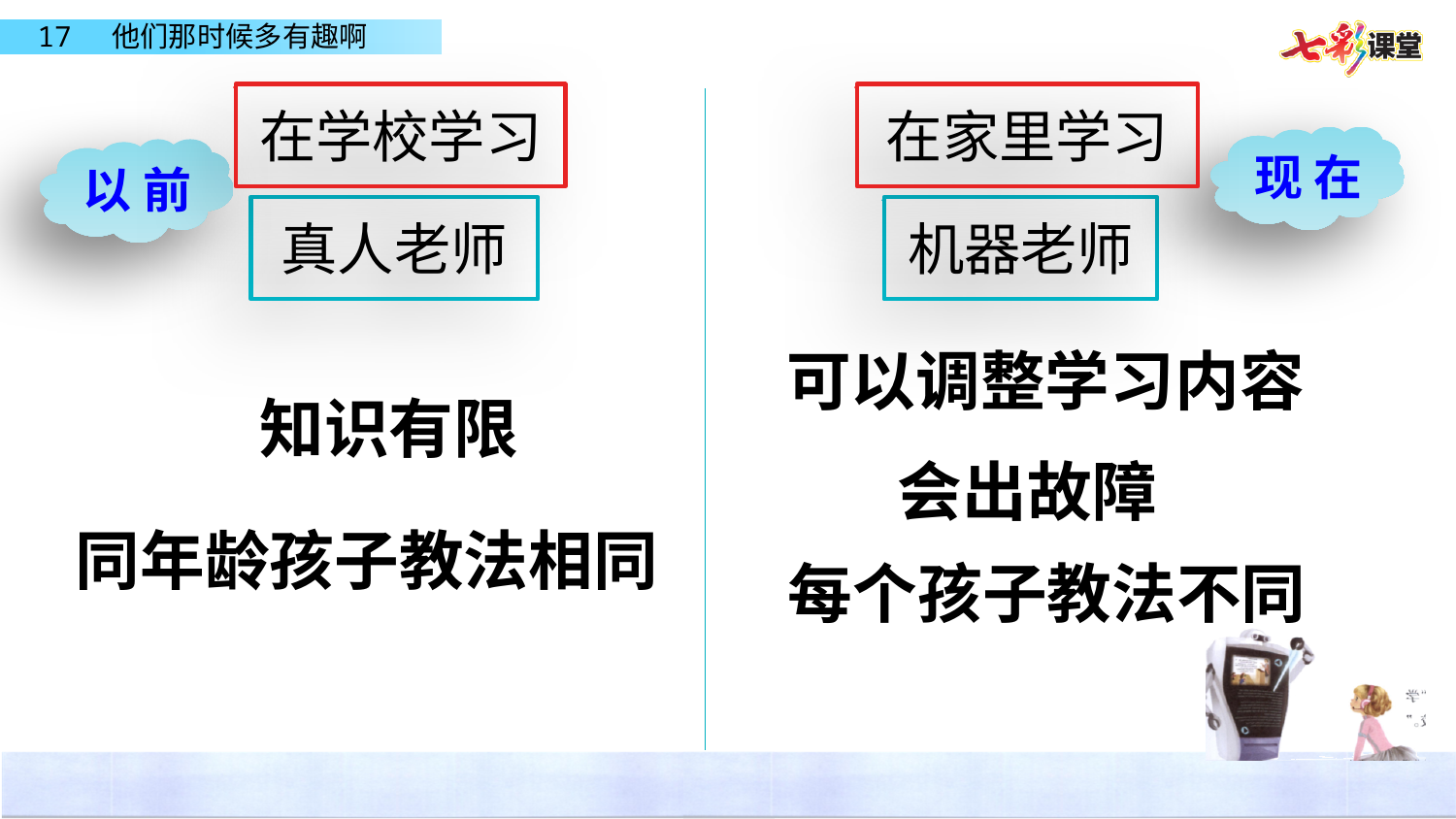

在学校学习
在家里学习

现 在

以 前
真人老师
机器老师
可以调整学习内容
知识有限
会出故障
同年龄孩子教法相同
每个孩子教法不同